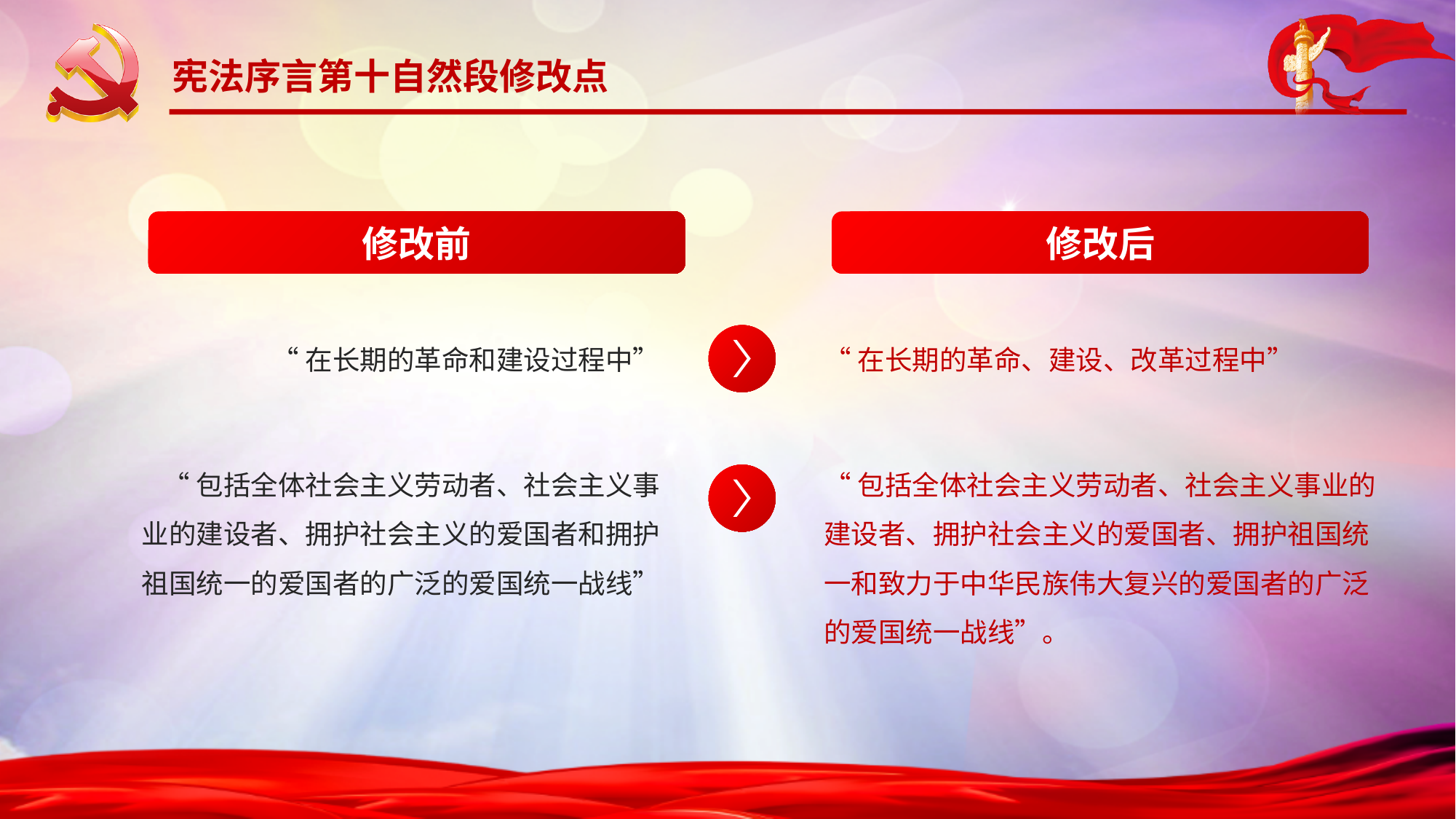

宪法序言第十自然段修改点
修改前
修改后

“在长期的革命和建设过程中”
“在长期的革命、建设、改革过程中”
“包括全体社会主义劳动者、社会主义事业的建设者、拥护社会主义的爱国者和拥护祖国统一的爱国者的广泛的爱国统一战线”
“包括全体社会主义劳动者、社会主义事业的建设者、拥护社会主义的爱国者、拥护祖国统一和致力于中华民族伟大复兴的爱国者的广泛的爱国统一战线”。